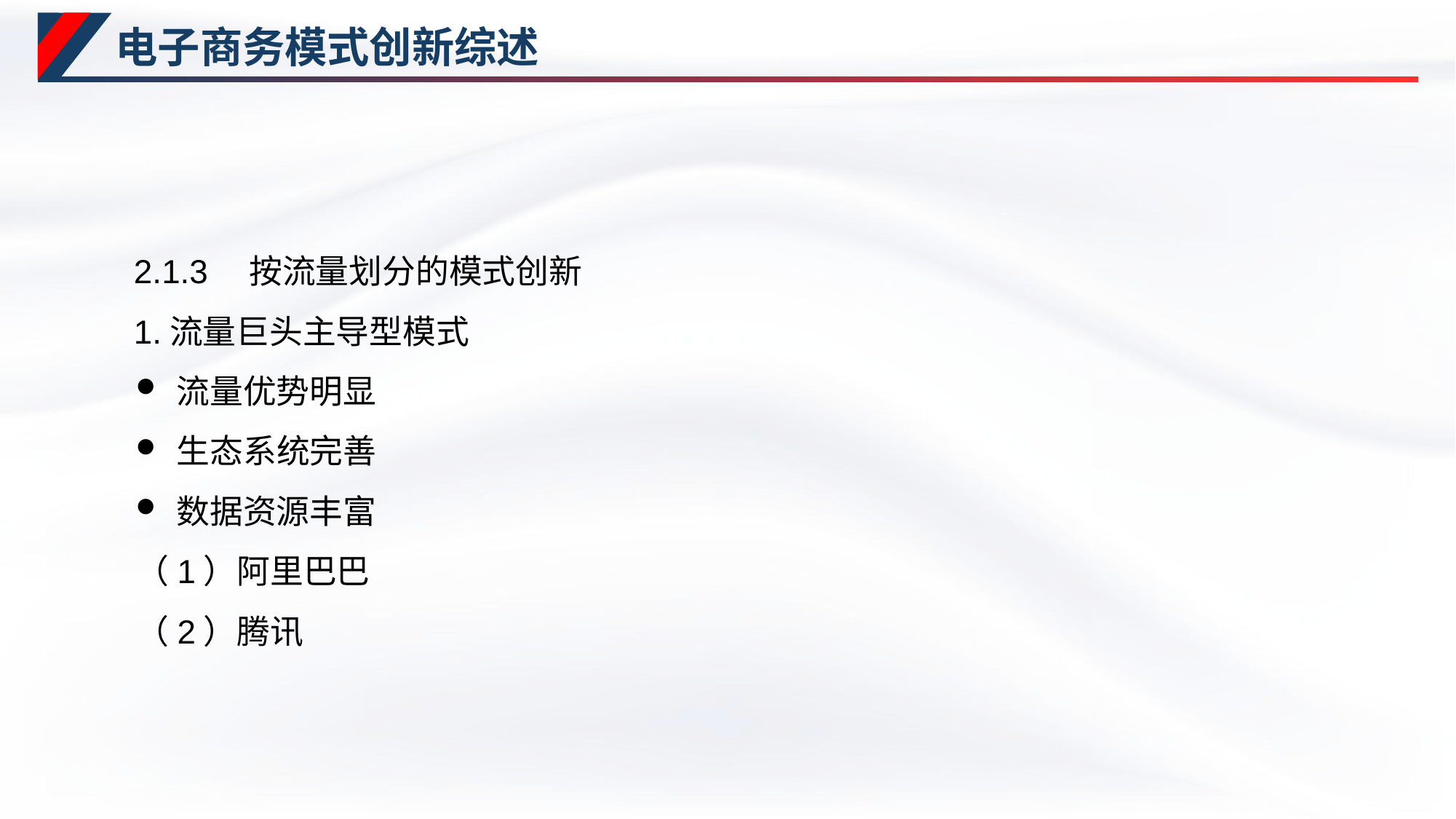

# 电子商务模式创新综述
2.1.3　按流量划分的模式创新
1.流量巨头主导型模式
流量优势明显
生态系统完善
数据资源丰富
（1）阿里巴巴
（2）腾讯